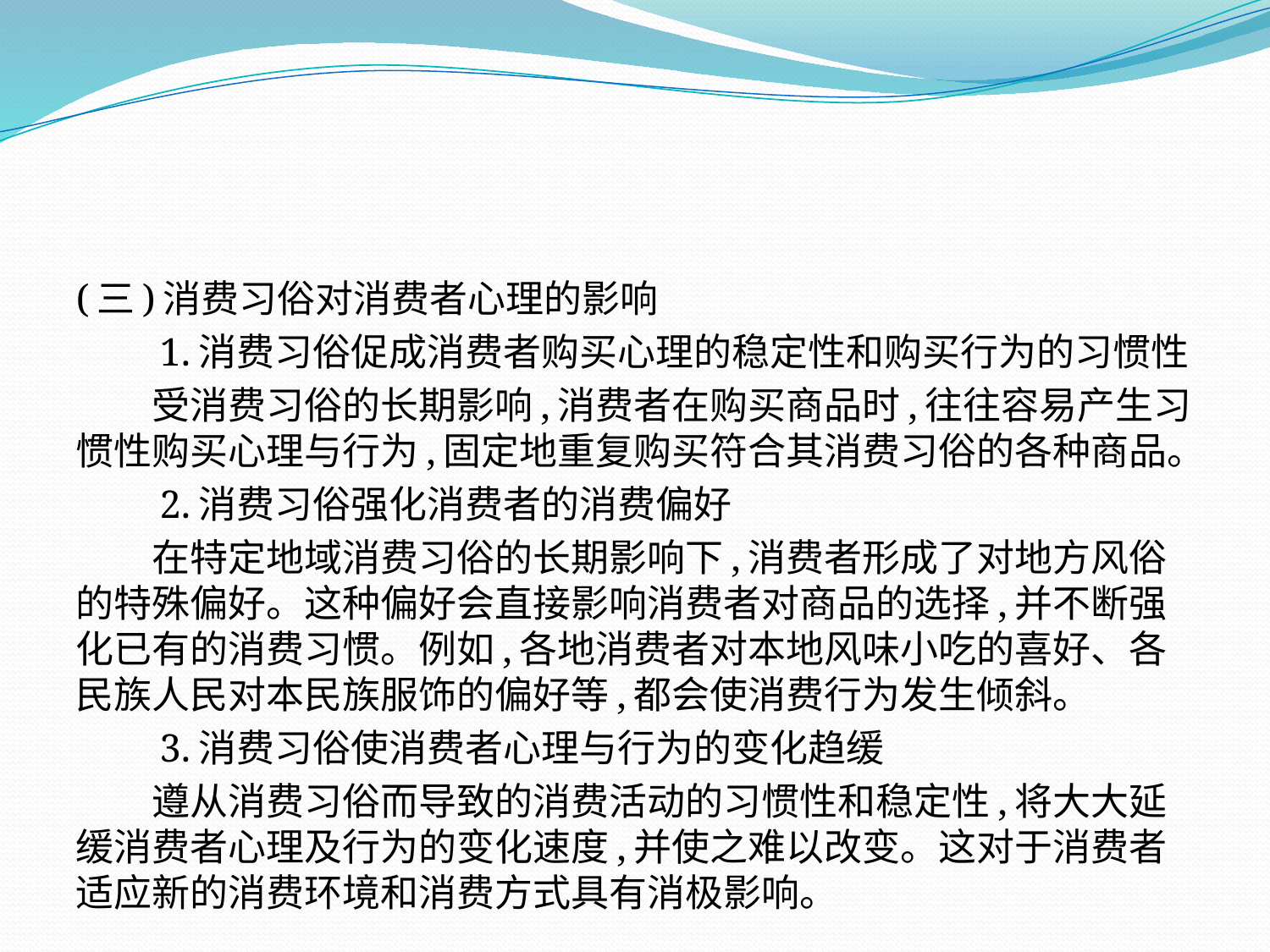

(三)消费习俗对消费者心理的影响
　　1.消费习俗促成消费者购买心理的稳定性和购买行为的习惯性
　　受消费习俗的长期影响,消费者在购买商品时,往往容易产生习惯性购买心理与行为,固定地重复购买符合其消费习俗的各种商品。
　　2.消费习俗强化消费者的消费偏好
　　在特定地域消费习俗的长期影响下,消费者形成了对地方风俗的特殊偏好。这种偏好会直接影响消费者对商品的选择,并不断强化已有的消费习惯。例如,各地消费者对本地风味小吃的喜好、各民族人民对本民族服饰的偏好等,都会使消费行为发生倾斜。
　　3.消费习俗使消费者心理与行为的变化趋缓
　　遵从消费习俗而导致的消费活动的习惯性和稳定性,将大大延缓消费者心理及行为的变化速度,并使之难以改变。这对于消费者适应新的消费环境和消费方式具有消极影响。